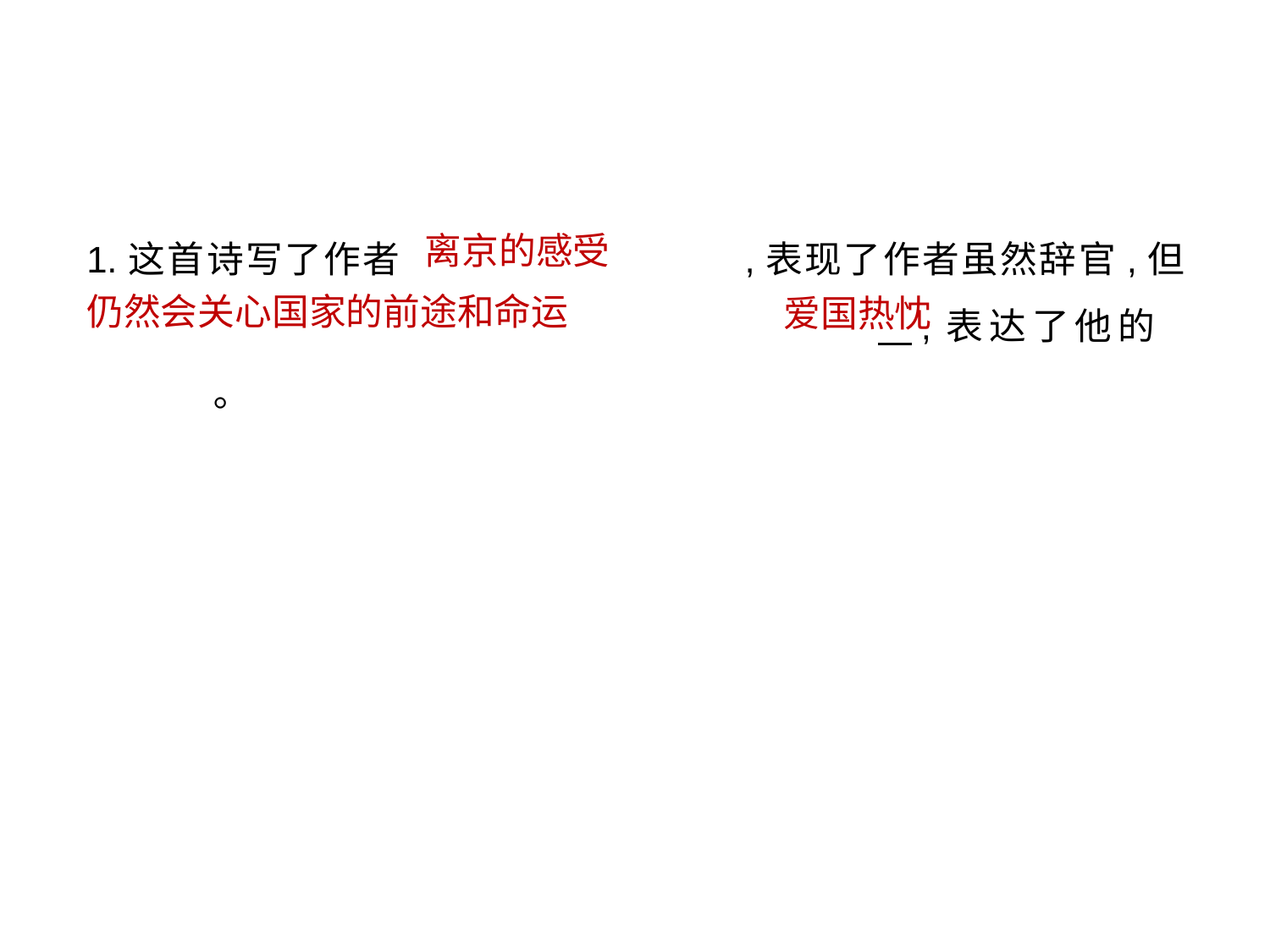

1.这首诗写了作者			,表现了作者虽然辞官,但						  ,表达了他的		｡
离京的感受
仍然会关心国家的前途和命运
爱国热忱